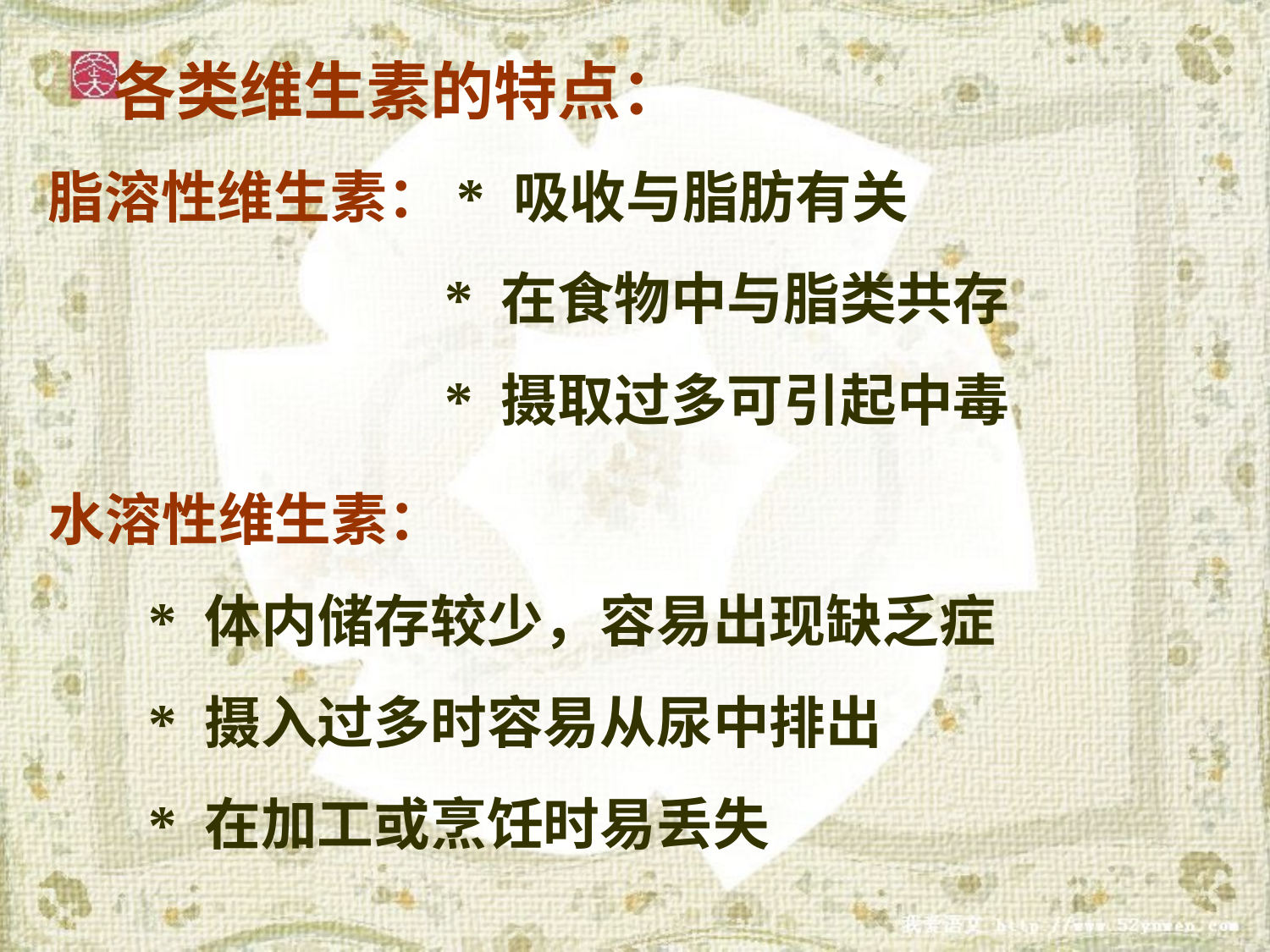

各类维生素的特点：
脂溶性维生素：* 吸收与脂肪有关
                            * 在食物中与脂类共存
                            * 摄取过多可引起中毒
水溶性维生素：
       * 体内储存较少，容易出现缺乏症
       * 摄入过多时容易从尿中排出
       * 在加工或烹饪时易丢失